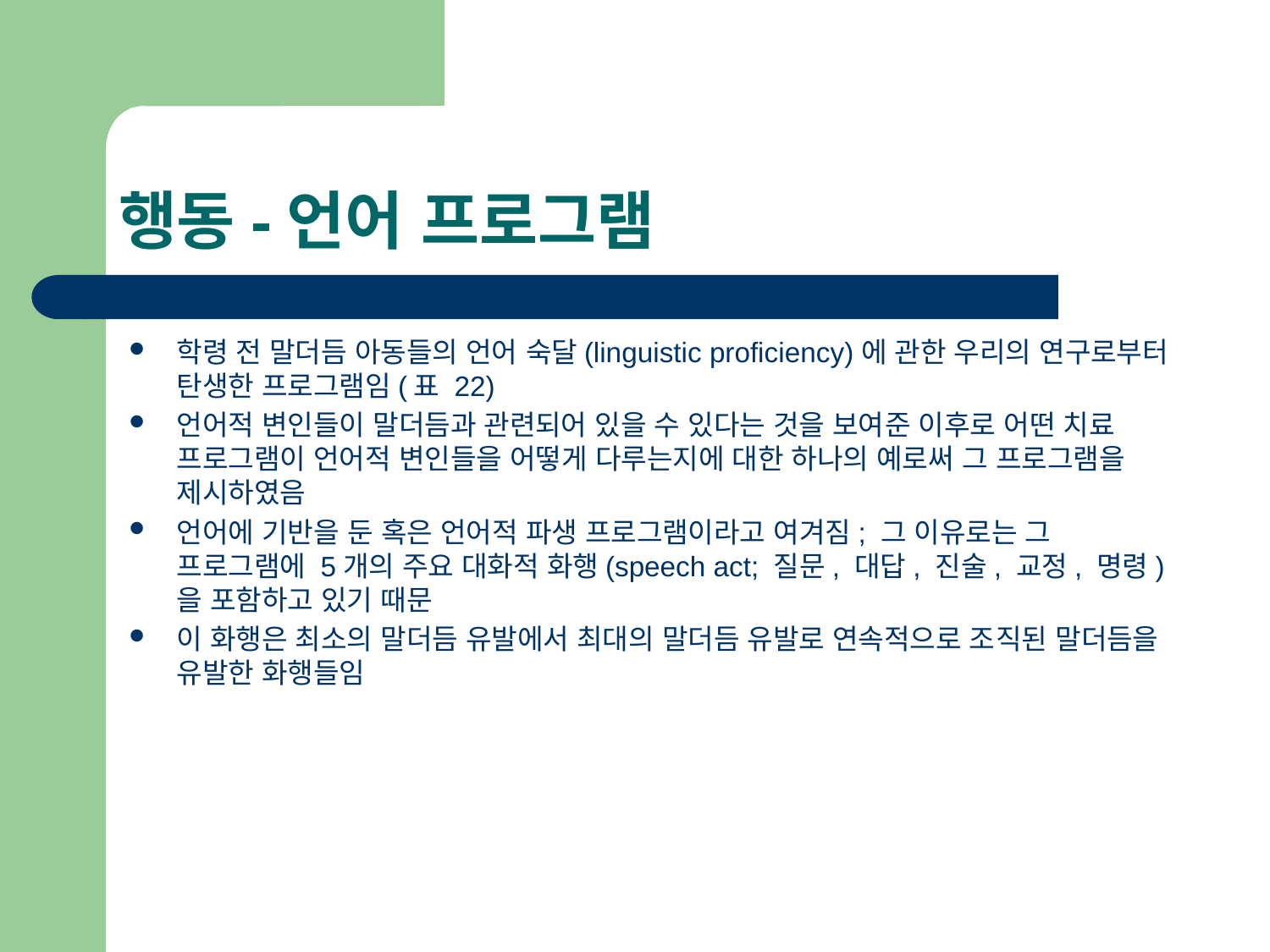

# 행동-언어 프로그램
학령 전 말더듬 아동들의 언어 숙달(linguistic proficiency)에 관한 우리의 연구로부터 탄생한 프로그램임(표 22)
언어적 변인들이 말더듬과 관련되어 있을 수 있다는 것을 보여준 이후로 어떤 치료 프로그램이 언어적 변인들을 어떻게 다루는지에 대한 하나의 예로써 그 프로그램을 제시하였음
언어에 기반을 둔 혹은 언어적 파생 프로그램이라고 여겨짐; 그 이유로는 그 프로그램에 5개의 주요 대화적 화행(speech act; 질문, 대답, 진술, 교정, 명령)을 포함하고 있기 때문
이 화행은 최소의 말더듬 유발에서 최대의 말더듬 유발로 연속적으로 조직된 말더듬을 유발한 화행들임